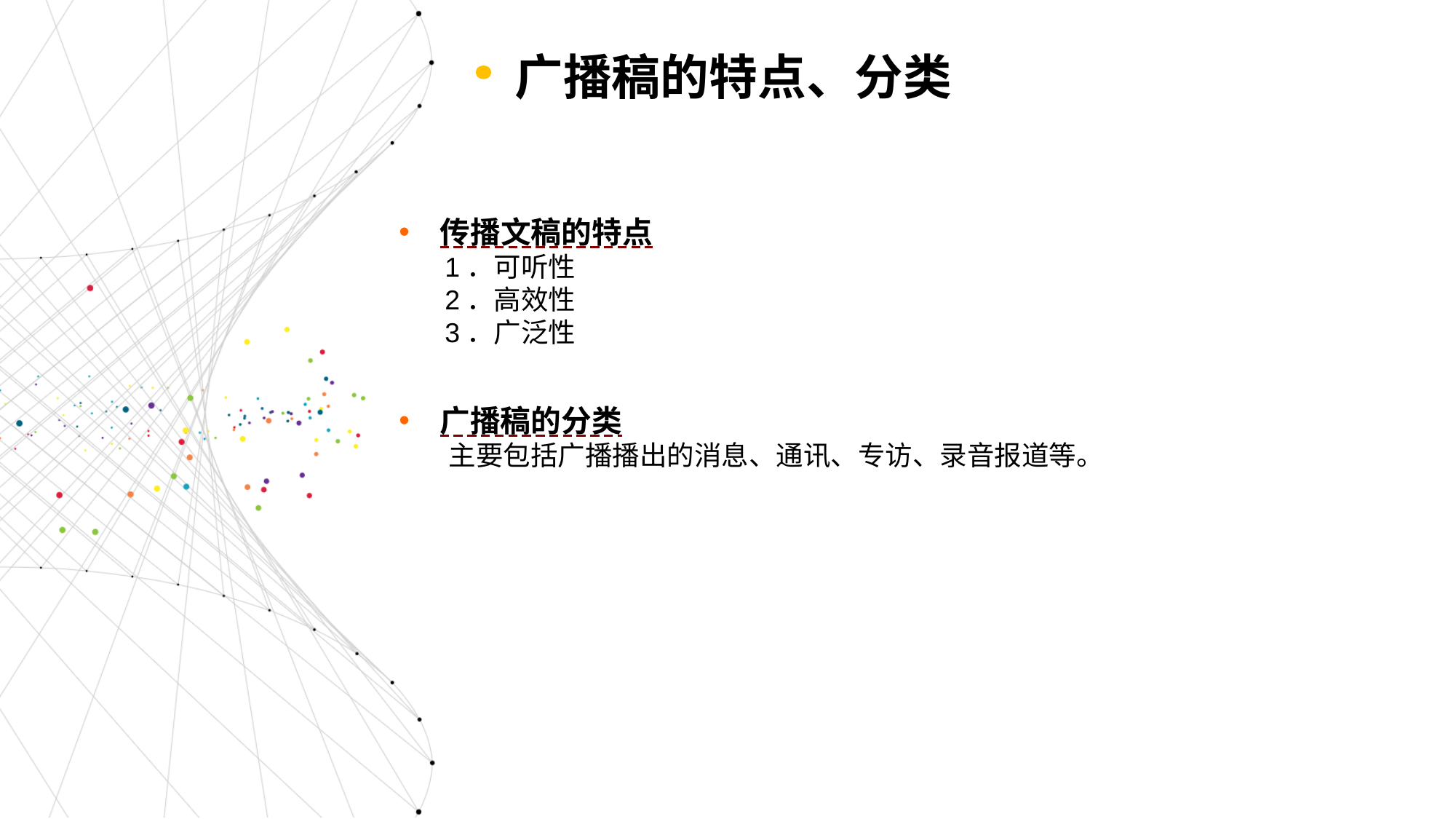

广播稿的特点、分类

传播文稿的特点
      1．可听性
      2．高效性
      3．广泛性

广播稿的分类
       主要包括广播播出的消息、通讯、专访、录音报道等。